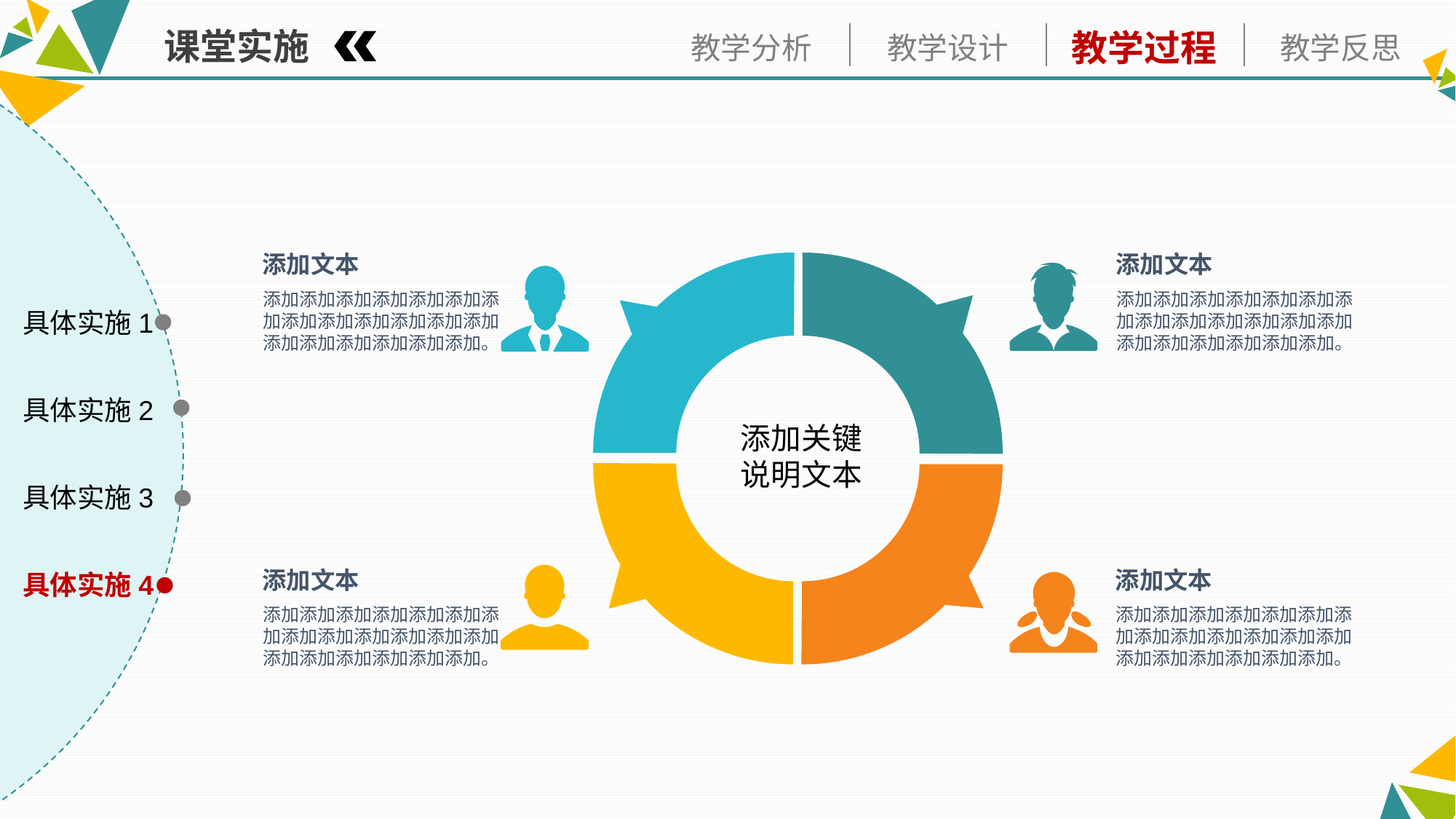

课堂实施

添加文本
添加添加添加添加添加添加添加添加添加添加添加添加添加添加添加添加添加添加添加。
添加文本
添加添加添加添加添加添加添加添加添加添加添加添加添加添加添加添加添加添加添加。

具体实施1

具体实施2

添加关键说明文本
具体实施3

具体实施4
添加文本
添加添加添加添加添加添加添加添加添加添加添加添加添加添加添加添加添加添加添加。

添加文本
添加添加添加添加添加添加添加添加添加添加添加添加添加添加添加添加添加添加添加。